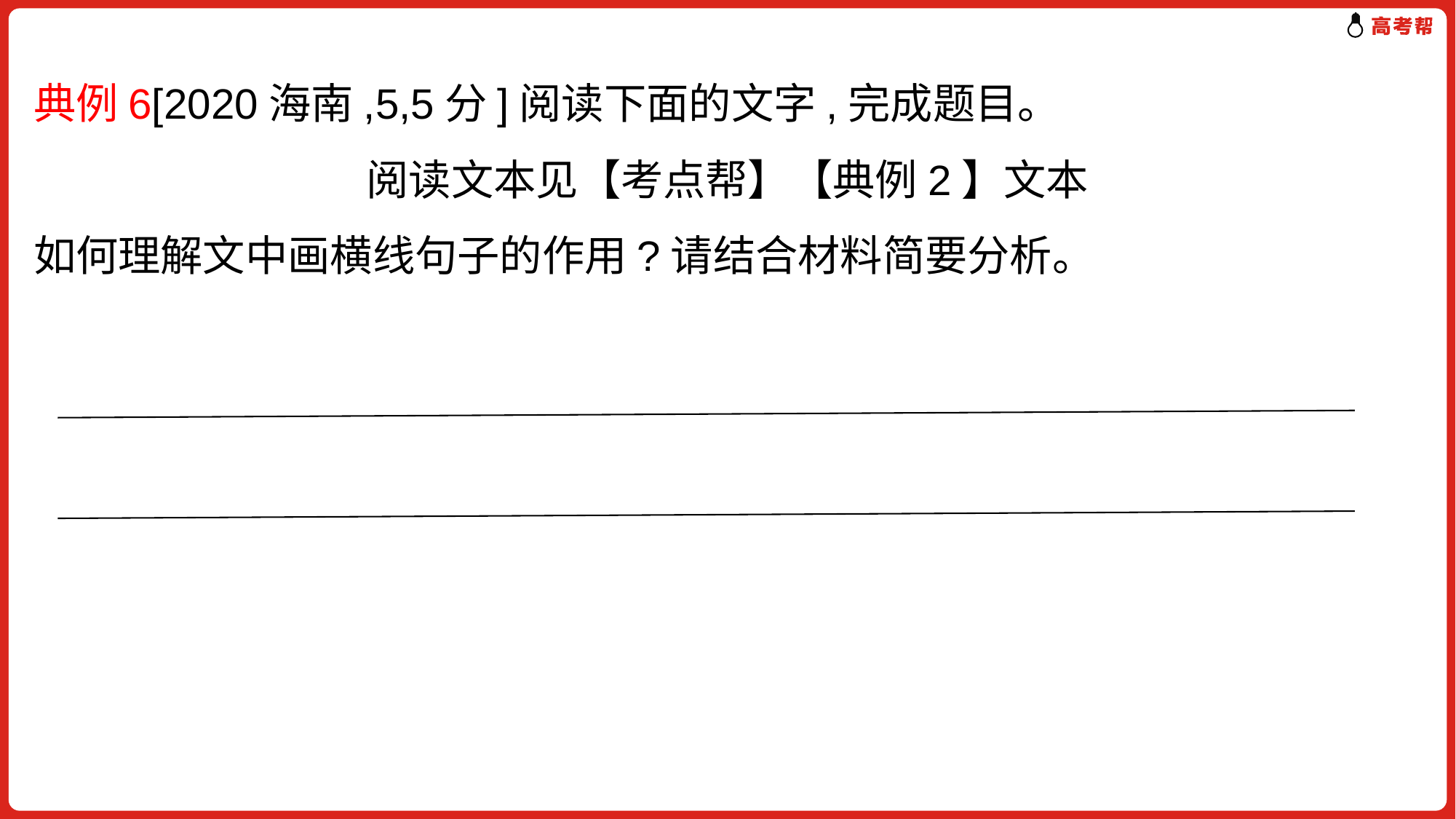

典例6[2020海南,5,5分]阅读下面的文字,完成题目。
阅读文本见【考点帮】【典例2】文本
如何理解文中画横线句子的作用?请结合材料简要分析。